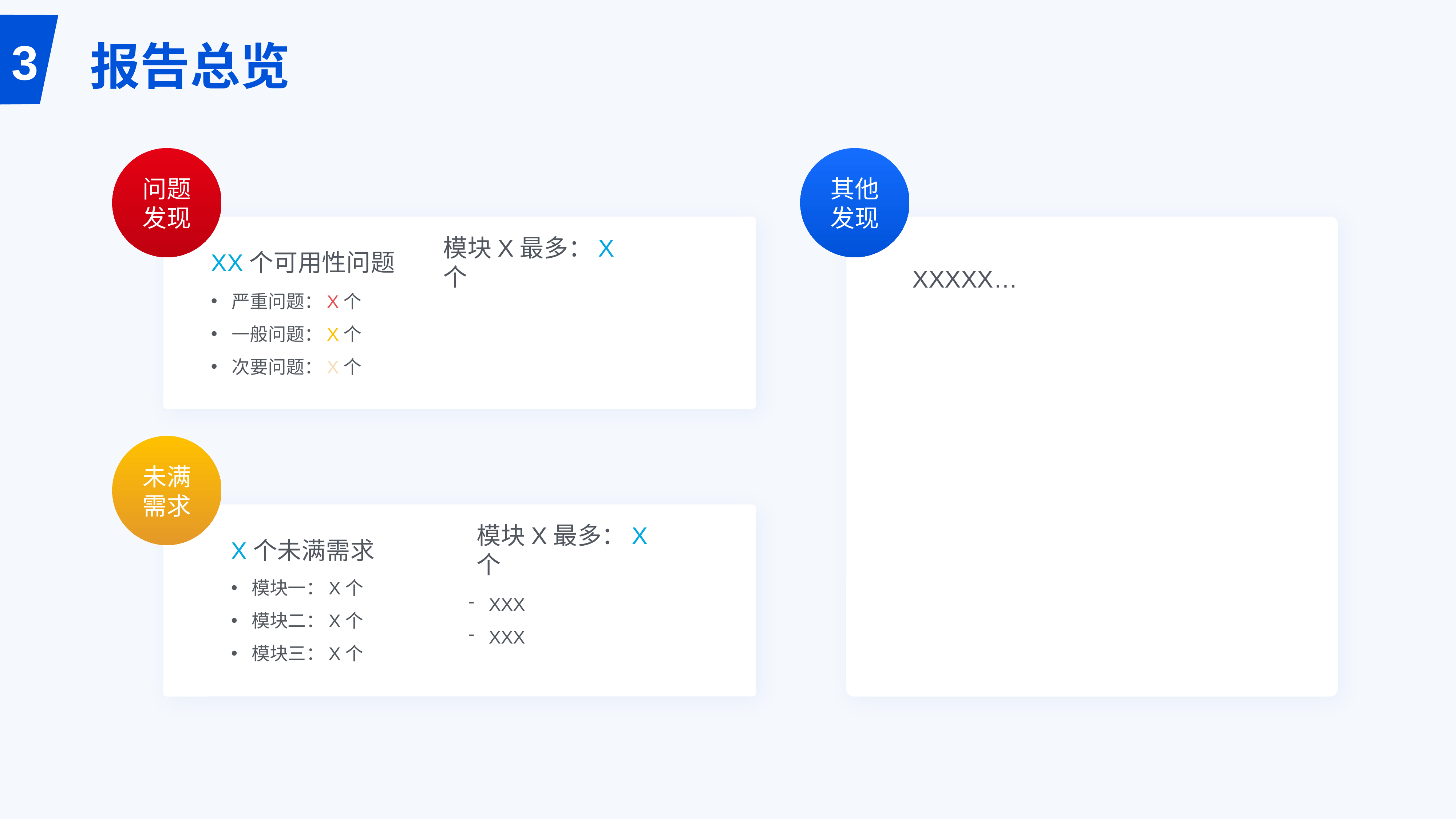

# 报告总览
3

问题发现
其他发现

XX个可用性问题
模块X最多：X个
XXXXX…
严重问题：X个
一般问题：X个
次要问题：X个

未满需求

模块X最多：X个
X个未满需求
模块一：X个
模块二：X个
模块三：X个
XXX
XXX